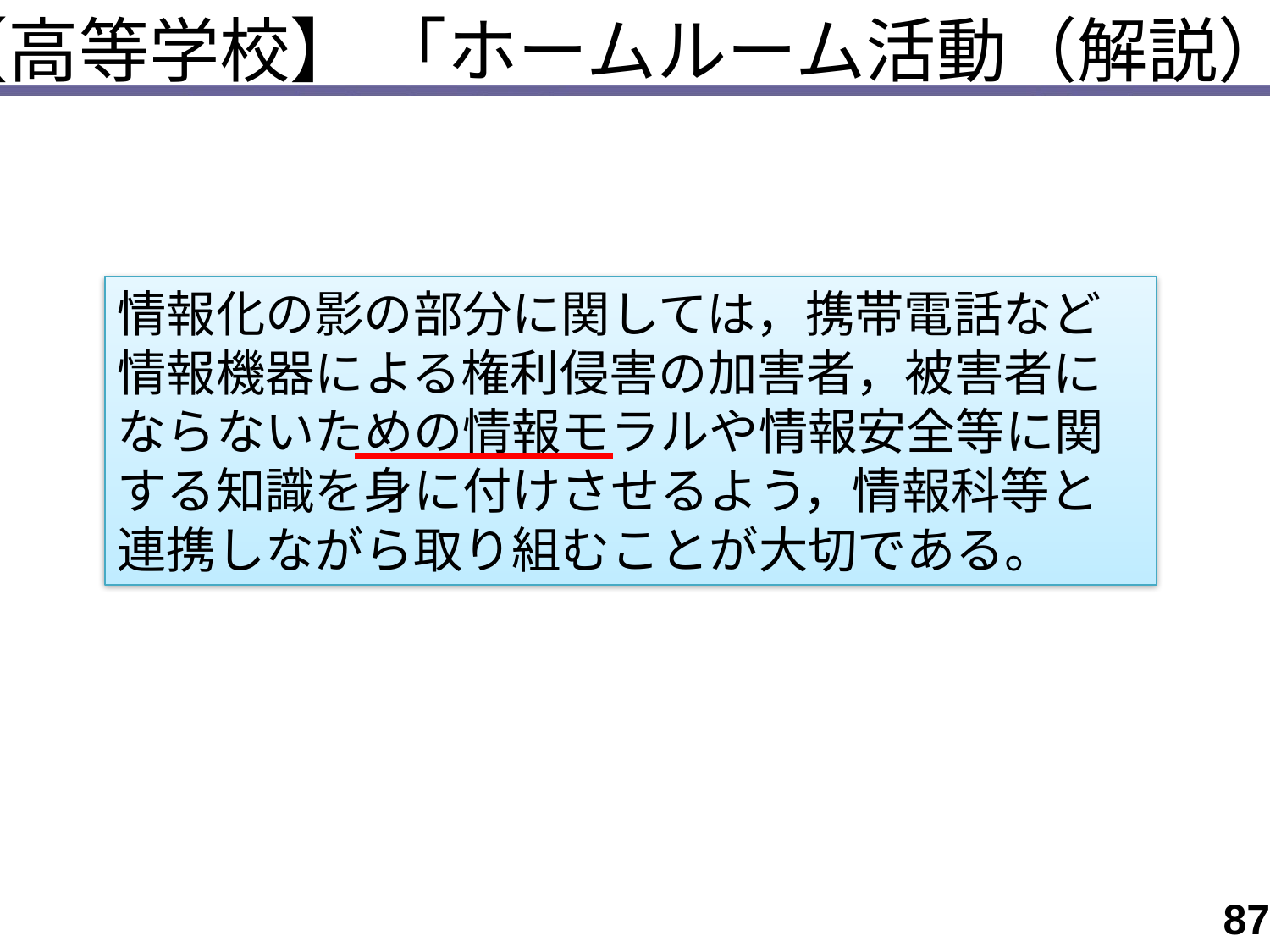

【高等学校】 「ホームルーム活動（解説）」
情報化の影の部分に関しては，携帯電話など情報機器による権利侵害の加害者，被害者にならないための情報モラルや情報安全等に関する知識を身に付けさせるよう，情報科等と連携しながら取り組むことが大切である。
87